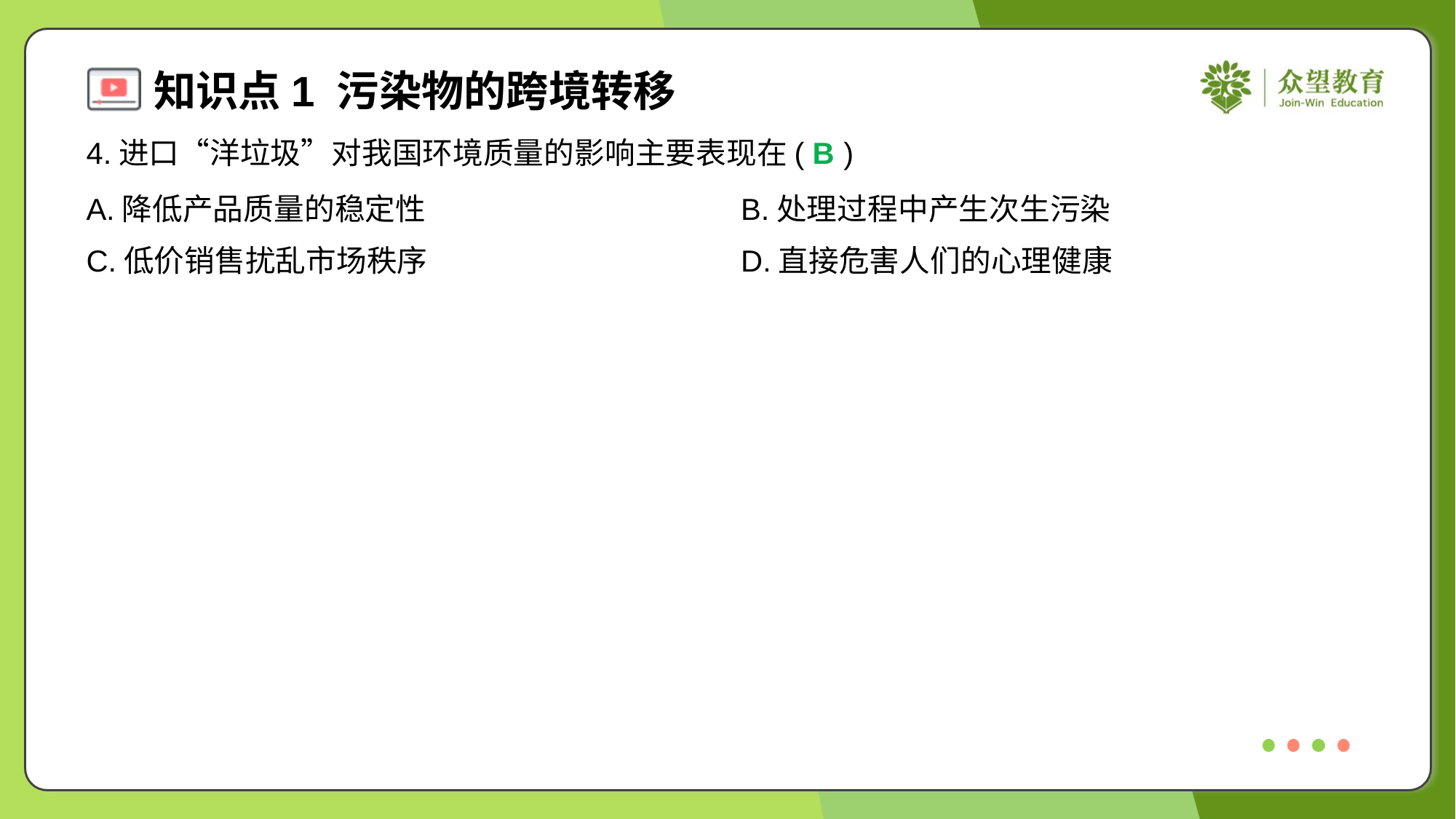

4.进口“洋垃圾”对我国环境质量的影响主要表现在(     )
B
A.降低产品质量的稳定性	B.处理过程中产生次生污染
C.低价销售扰乱市场秩序	D.直接危害人们的心理健康